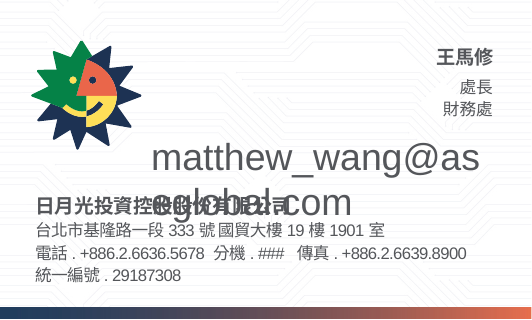

王馬修
處長
財務處
matthew_wang@aseglobal.com
日月光投資控股股份有限公司
台北市基隆路一段333號 國貿大樓19樓1901室
電話. +886.2.6636.5678 分機. ###  傳真. +886.2.6639.8900
統一編號. 29187308